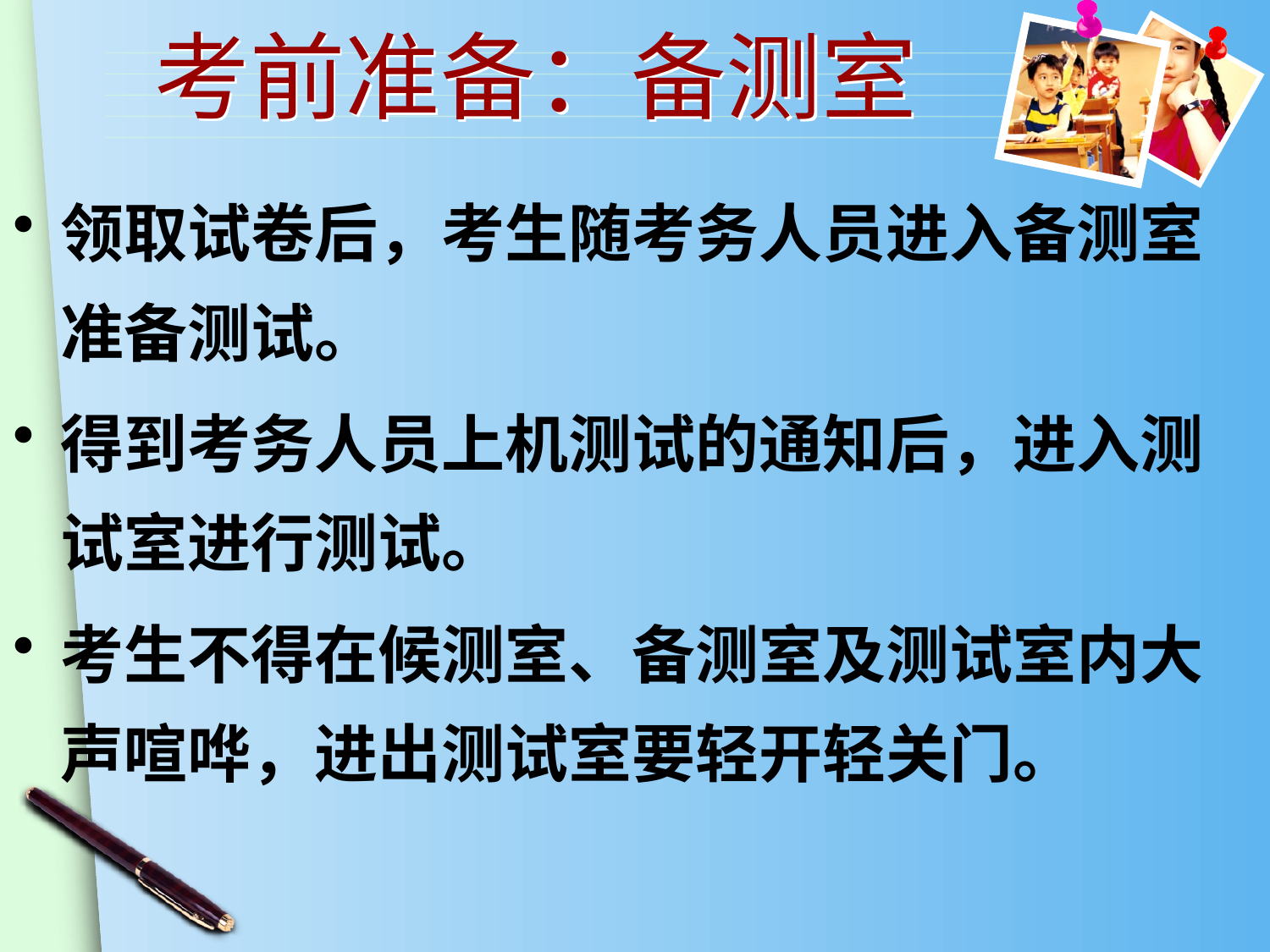

# 考前准备：备测室
领取试卷后，考生随考务人员进入备测室准备测试。
得到考务人员上机测试的通知后，进入测试室进行测试。
考生不得在候测室、备测室及测试室内大声喧哗，进出测试室要轻开轻关门。